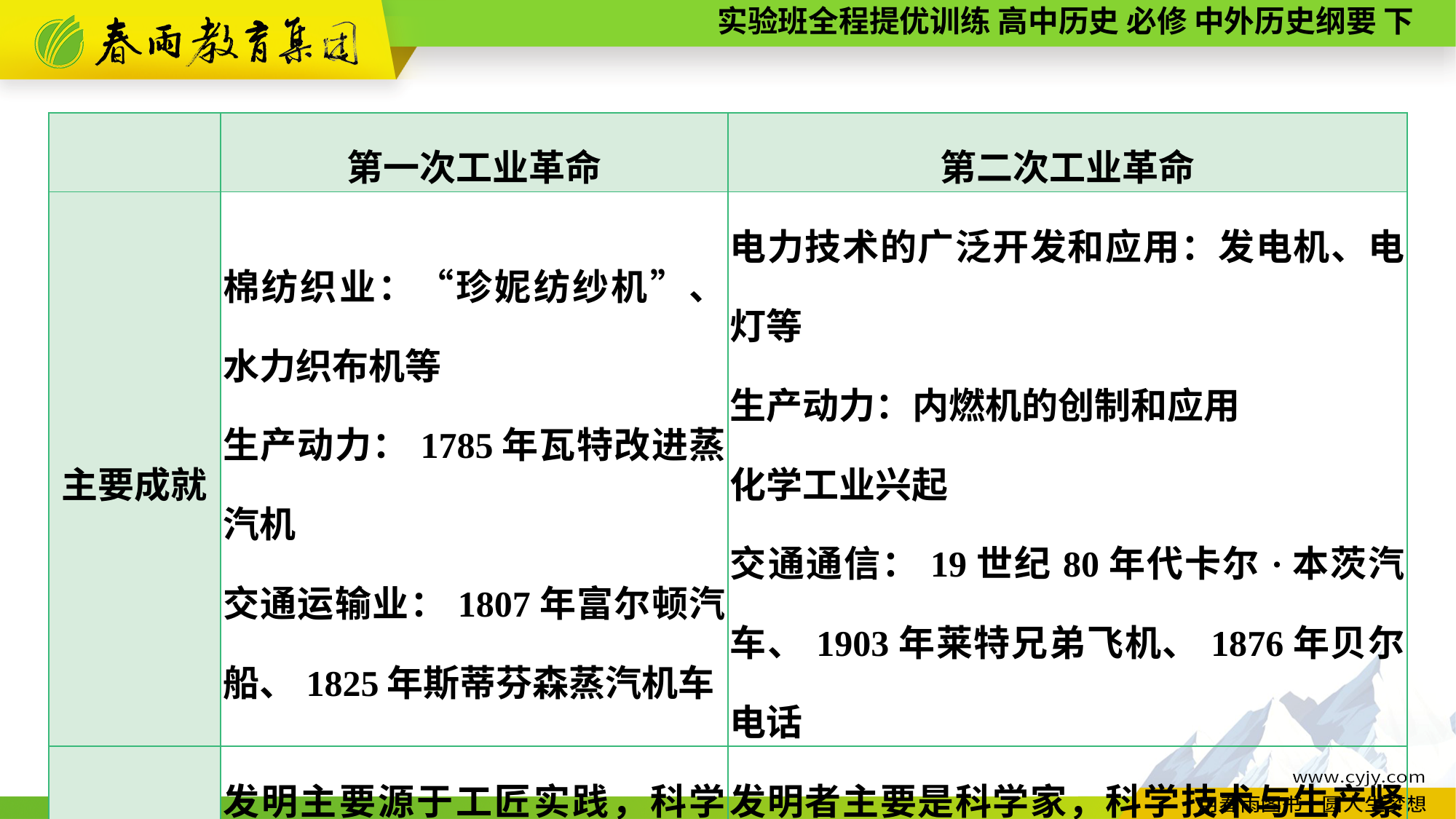

|  | 第一次工业革命 | 第二次工业革命 |
| --- | --- | --- |
| 主要成就 | 棉纺织业：“珍妮纺纱机”、水力织布机等 生产动力：1785年瓦特改进蒸汽机 交通运输业：1807年富尔顿汽船、1825年斯蒂芬森蒸汽机车 | 电力技术的广泛开发和应用：发电机、电灯等 生产动力：内燃机的创制和应用 化学工业兴起 交通通信：19世纪80年代卡尔·本茨汽车、1903年莱特兄弟飞机、1876年贝尔电话 |
| 科技作用 | 发明主要源于工匠实践，科学技术和生产尚未紧密结合 | 发明者主要是科学家，科学技术与生产紧密结合 |